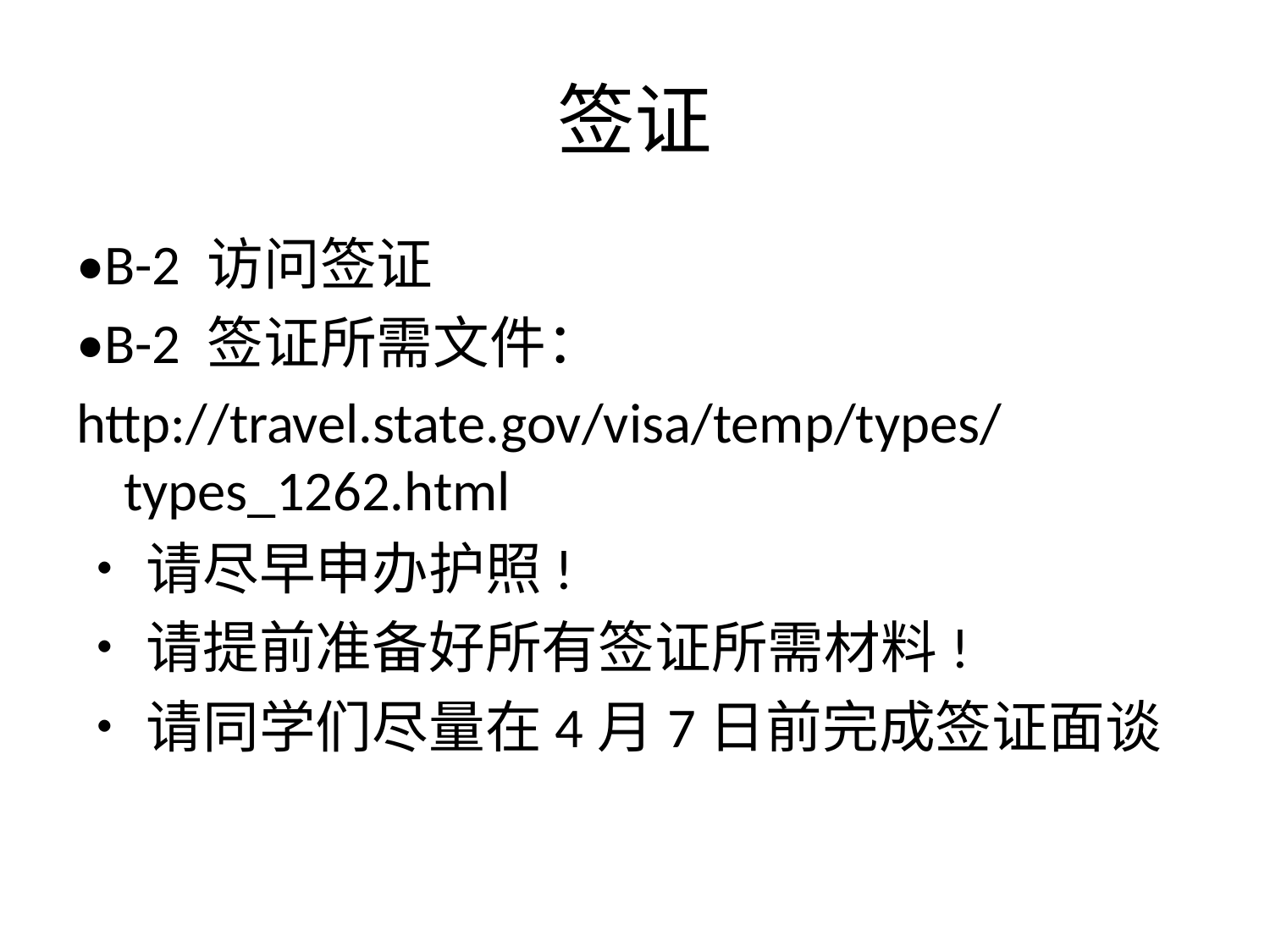

# 签证
•B-2 访问签证
•B-2 签证所需文件：
http://travel.state.gov/visa/temp/types/types_1262.html
•请尽早申办护照!
•请提前准备好所有签证所需材料!
•请同学们尽量在4月7日前完成签证面谈